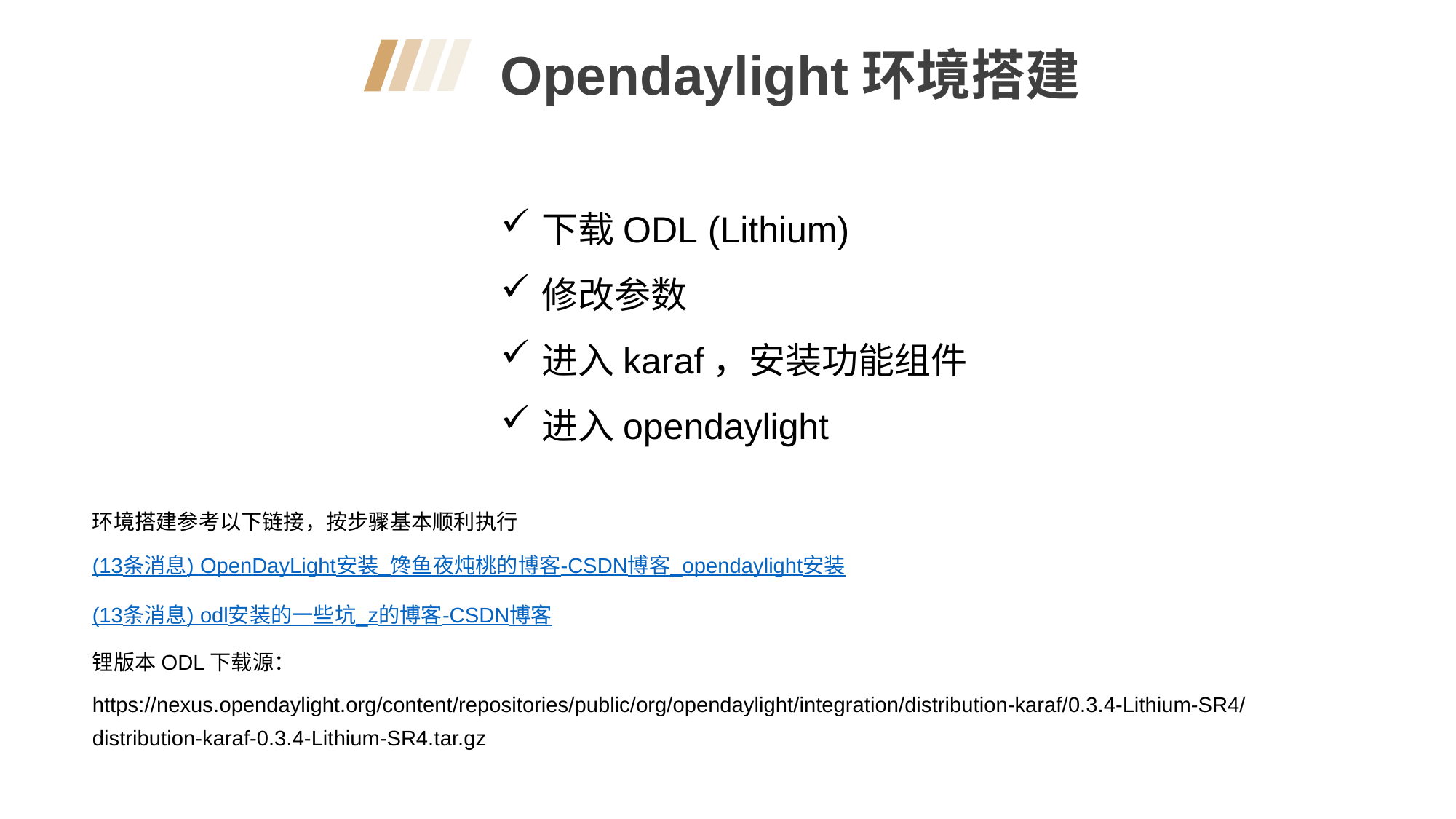

Opendaylight环境搭建
下载ODL (Lithium)
修改参数
进入karaf，安装功能组件
进入opendaylight
环境搭建参考以下链接，按步骤基本顺利执行
(13条消息) OpenDayLight安装_馋鱼夜炖桃的博客-CSDN博客_opendaylight安装
(13条消息) odl安装的一些坑_z的博客-CSDN博客
锂版本ODL下载源：
https://nexus.opendaylight.org/content/repositories/public/org/opendaylight/integration/distribution-karaf/0.3.4-Lithium-SR4/distribution-karaf-0.3.4-Lithium-SR4.tar.gz